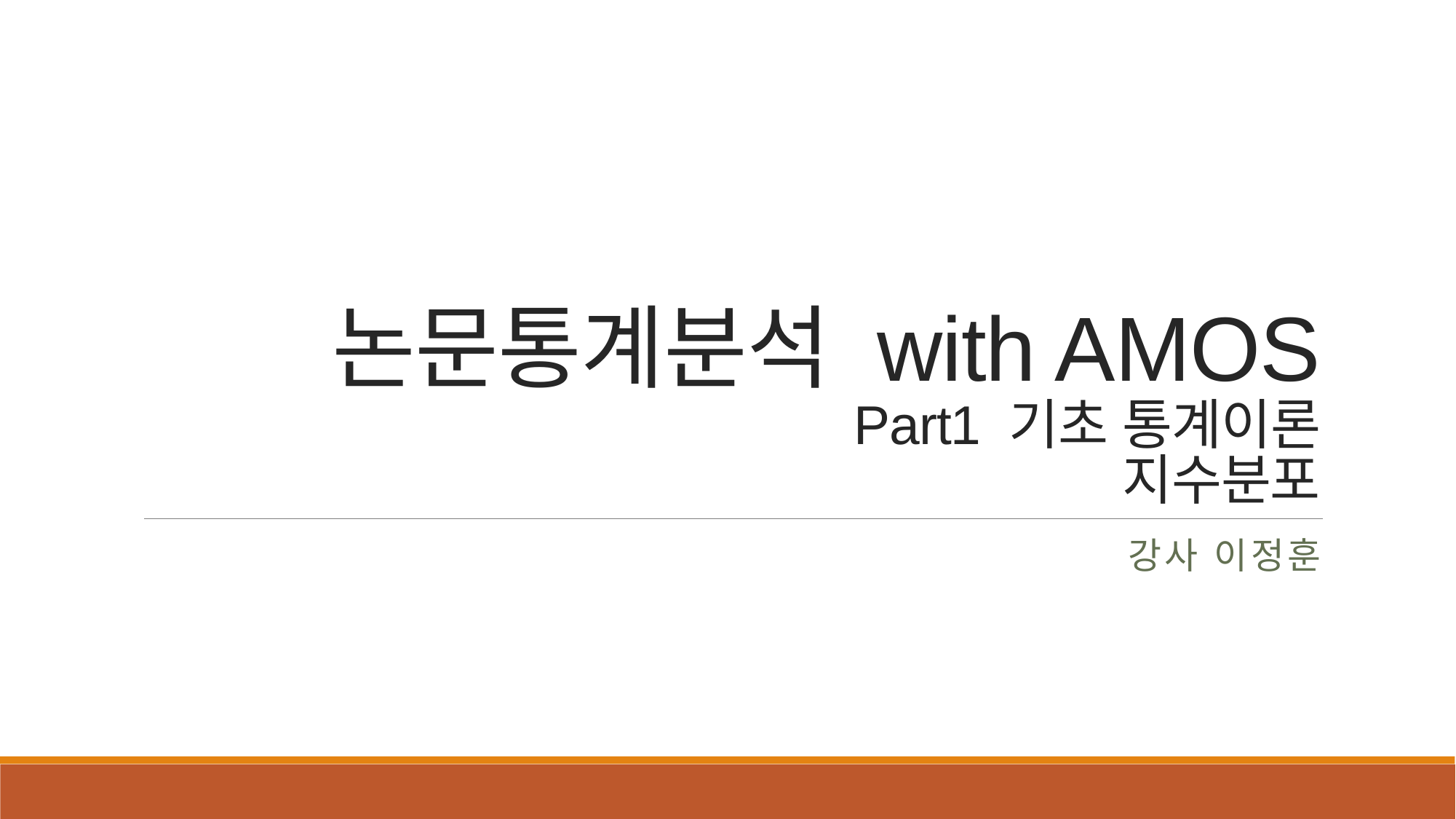

# 논문통계분석 with AMOS Part1 기초 통계이론 지수분포
 강사 이정훈